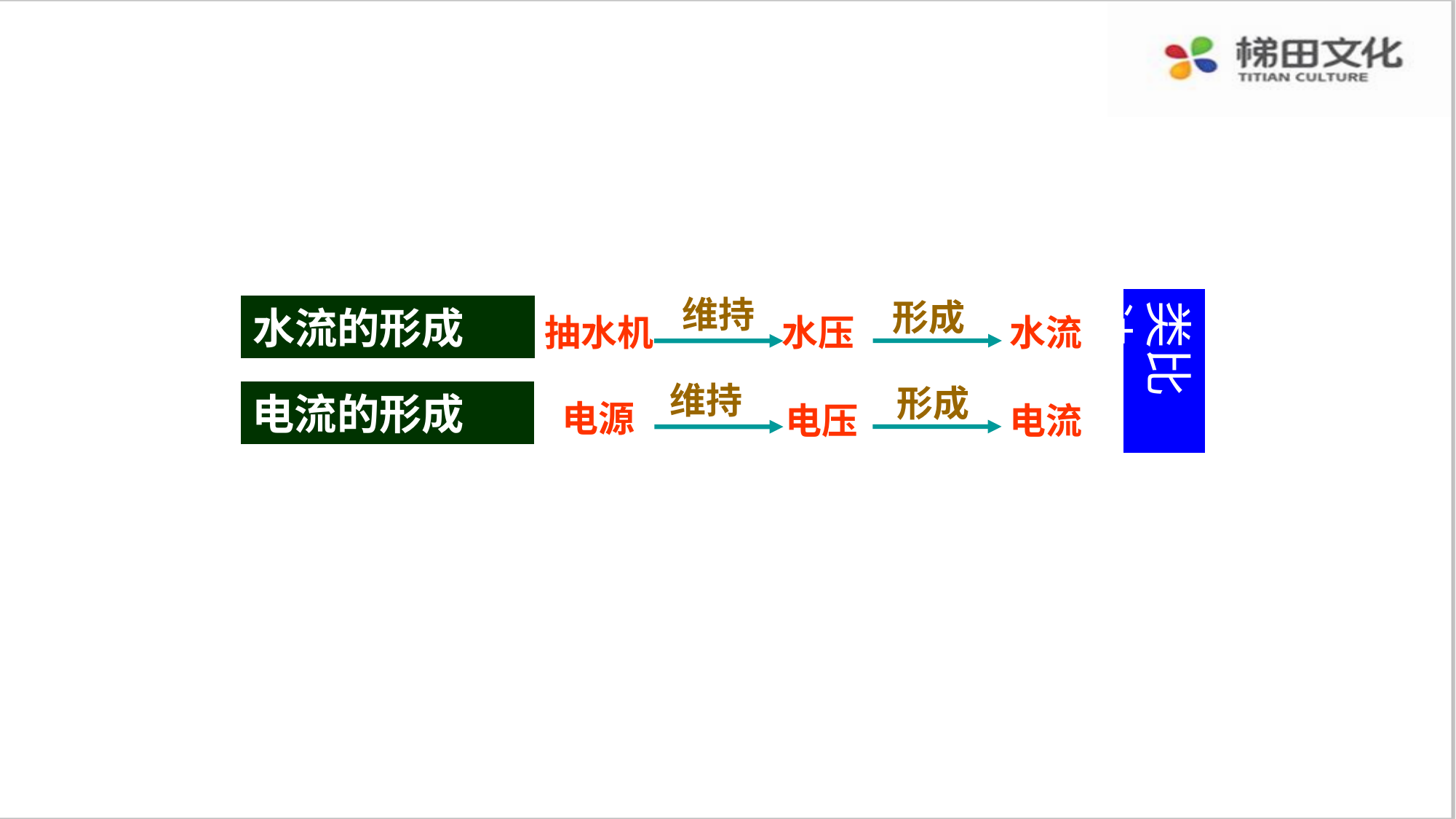

维持

形成

类比法
水流的形成
水流
抽水机
水压
维持

形成

电流的形成
电源
电流
电压